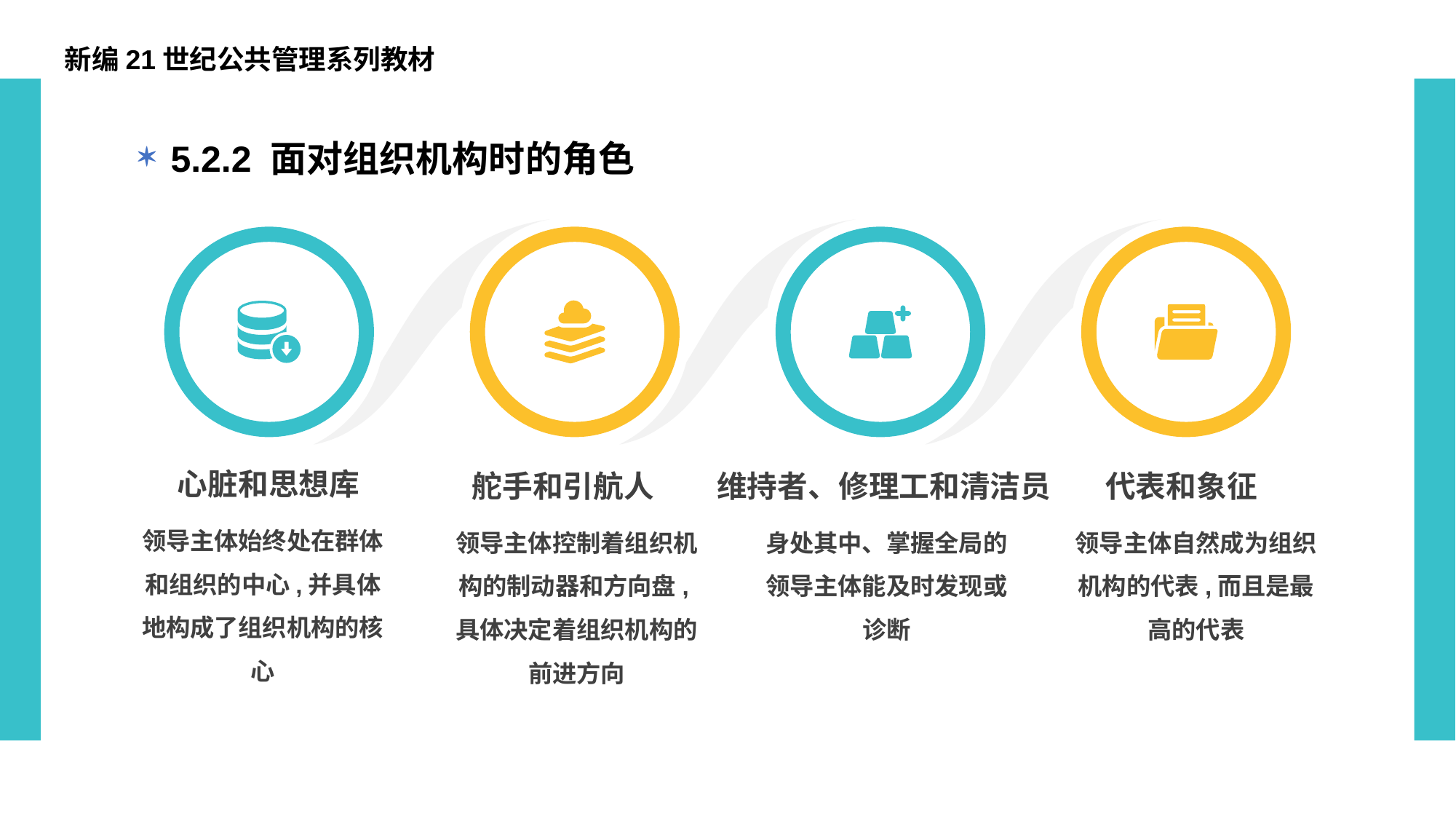

新编21世纪公共管理系列教材
5.2.2 面对组织机构时的角色

心脏和思想库
舵手和引航人
维持者、修理工和清洁员
代表和象征
领导主体始终处在群体和组织的中心,并具体地构成了组织机构的核心
领导主体控制着组织机构的制动器和方向盘,具体决定着组织机构的前进方向
身处其中、掌握全局的领导主体能及时发现或诊断
领导主体自然成为组织机构的代表,而且是最高的代表